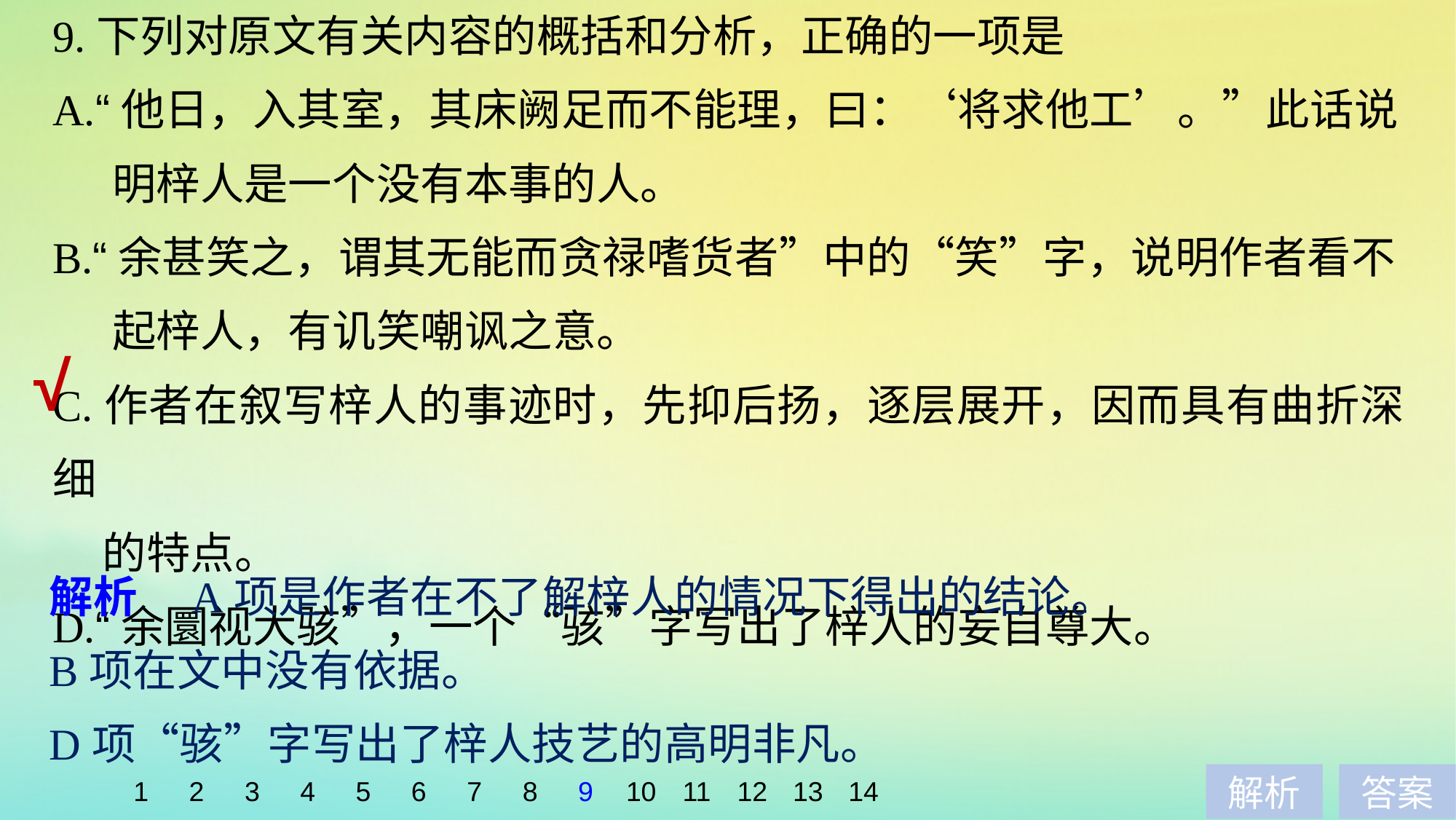

9.下列对原文有关内容的概括和分析，正确的一项是
A.“他日，入其室，其床阙足而不能理，曰：‘将求他工’。”此话说
     明梓人是一个没有本事的人。
B.“余甚笑之，谓其无能而贪禄嗜货者”中的“笑”字，说明作者看不
     起梓人，有讥笑嘲讽之意。
C.作者在叙写梓人的事迹时，先抑后扬，逐层展开，因而具有曲折深细
    的特点。
D.“余圜视大骇”，一个“骇”字写出了梓人的妄自尊大。
√
解析　A项是作者在不了解梓人的情况下得出的结论。
B项在文中没有依据。
D项“骇”字写出了梓人技艺的高明非凡。
1
2
3
4
5
6
7
8
9
10
11
12
13
14
解析
答案